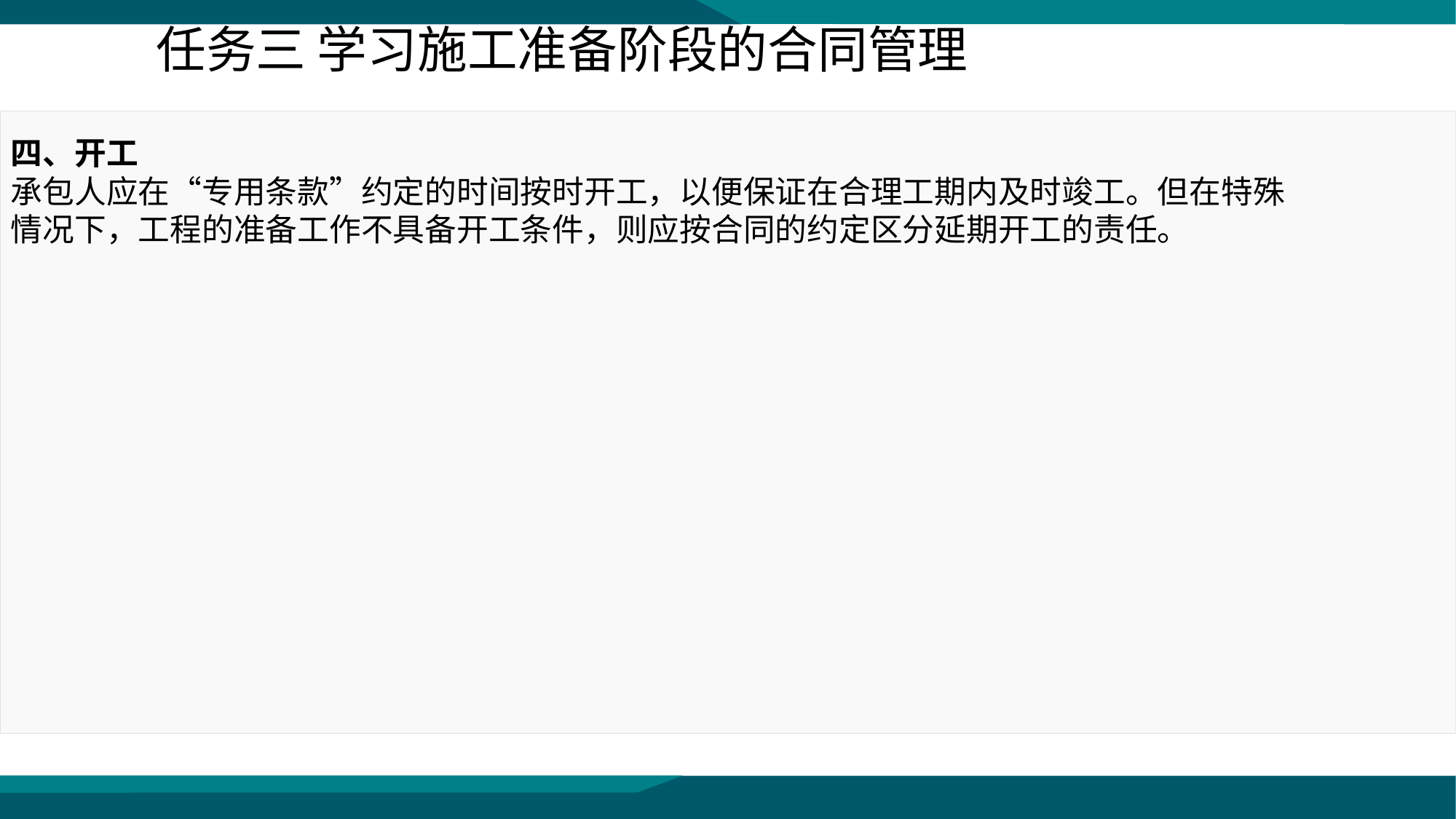

任务三 学习施工准备阶段的合同管理
四、开工
承包人应在“专用条款”约定的时间按时开工，以便保证在合理工期内及时竣工。但在特殊情况下，工程的准备工作不具备开工条件，则应按合同的约定区分延期开工的责任。